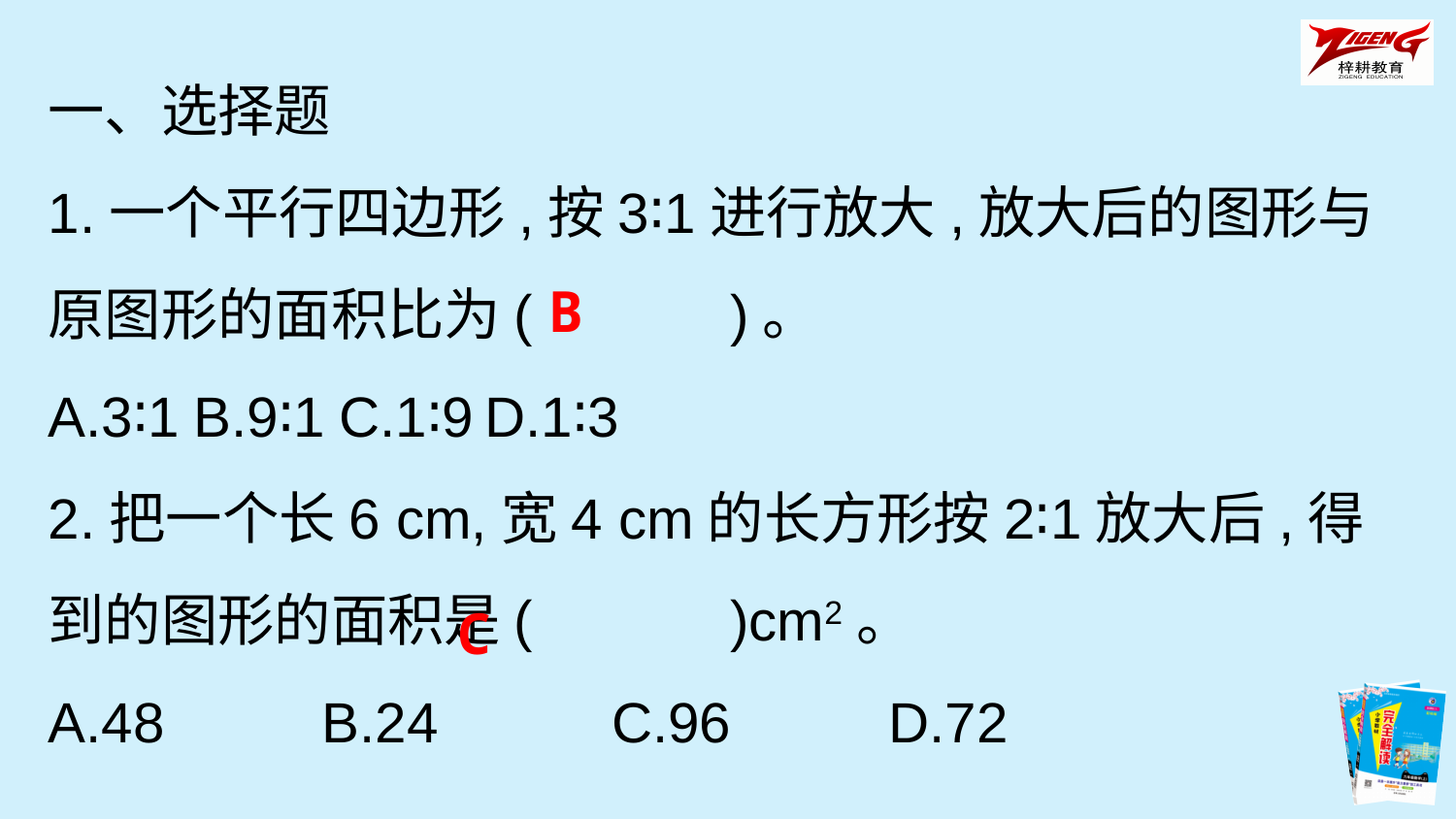

一、选择题
1.一个平行四边形,按3∶1进行放大,放大后的图形与原图形的面积比为(　　　)。
A.3∶1	B.9∶1	C.1∶9	D.1∶3
2.把一个长6 cm,宽4 cm的长方形按2∶1放大后,得到的图形的面积是(　　　)cm2。
A.48          B.24           C.96          D.72
B
C